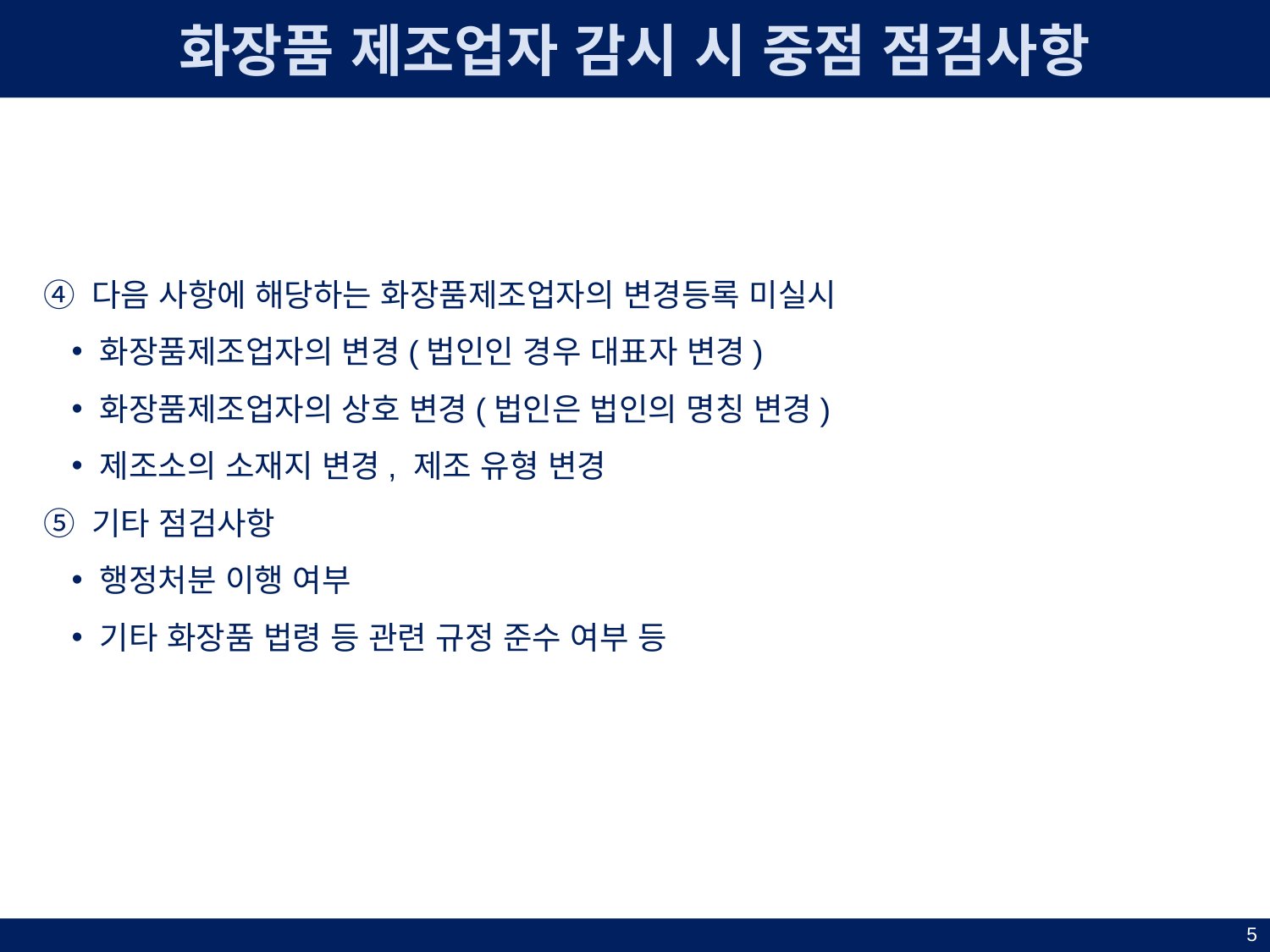

화장품 제조업자 감시 시 중점 점검사항
④ 다음 사항에 해당하는 화장품제조업자의 변경등록 미실시
화장품제조업자의 변경(법인인 경우 대표자 변경)
화장품제조업자의 상호 변경(법인은 법인의 명칭 변경)
제조소의 소재지 변경, 제조 유형 변경
⑤ 기타 점검사항
행정처분 이행 여부
기타 화장품 법령 등 관련 규정 준수 여부 등
5